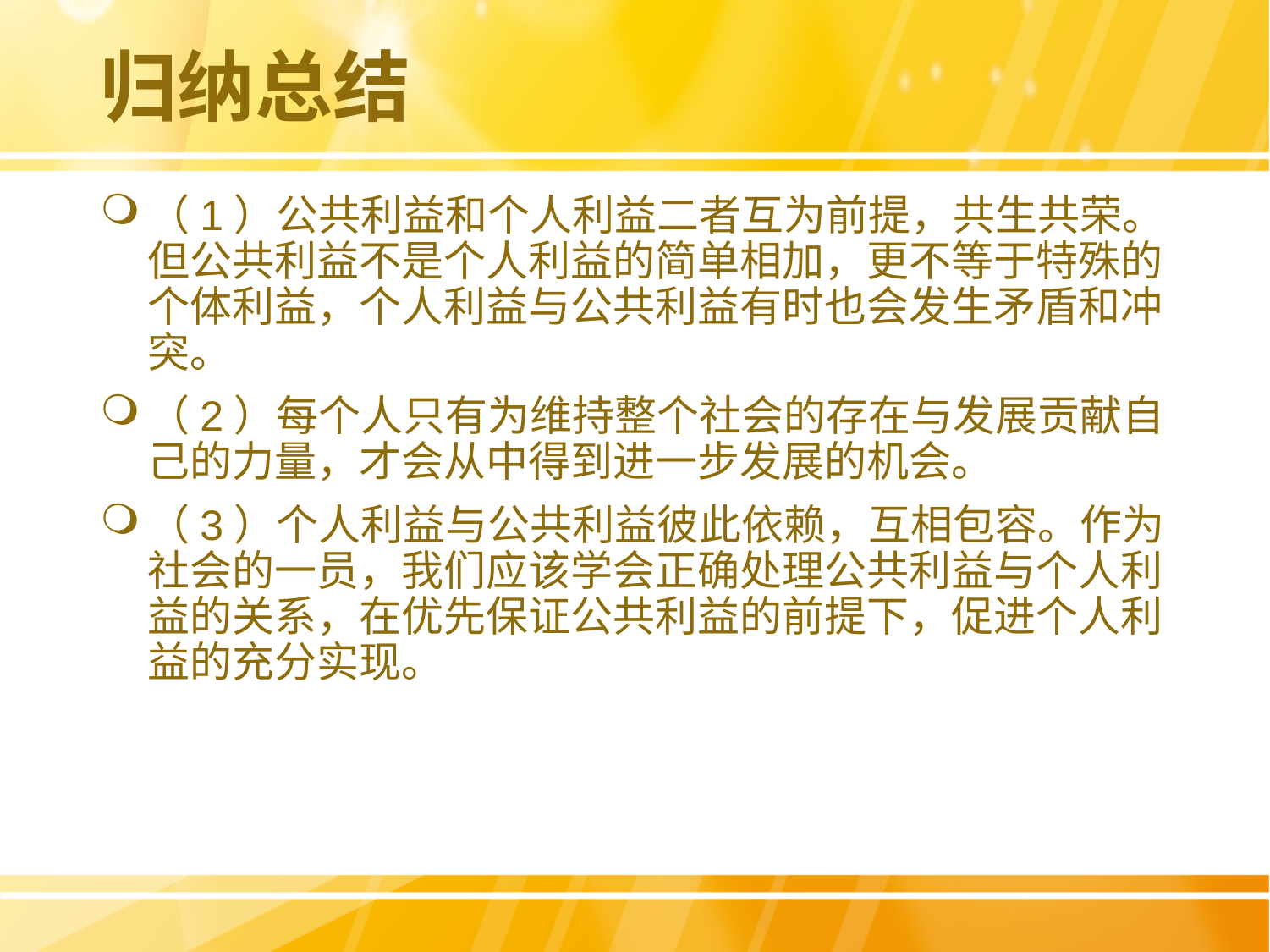

# 归纳总结
（1）公共利益和个人利益二者互为前提，共生共荣。但公共利益不是个人利益的简单相加，更不等于特殊的个体利益，个人利益与公共利益有时也会发生矛盾和冲突。
（2）每个人只有为维持整个社会的存在与发展贡献自己的力量，才会从中得到进一步发展的机会。
（3）个人利益与公共利益彼此依赖，互相包容。作为社会的一员，我们应该学会正确处理公共利益与个人利益的关系，在优先保证公共利益的前提下，促进个人利益的充分实现。